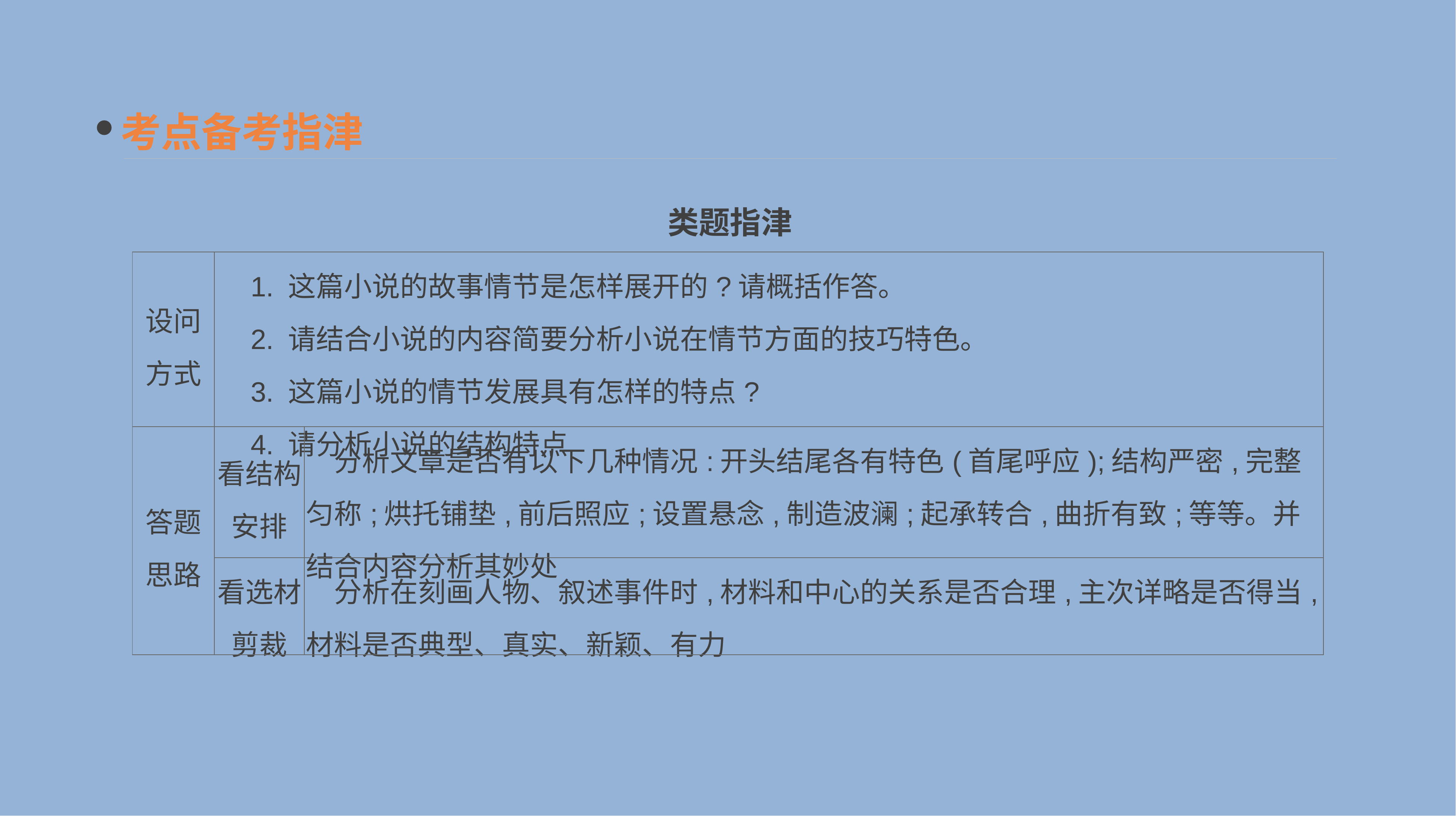

考点备考指津

类题指津
| 设问 方式 | 1. 这篇小说的故事情节是怎样展开的?请概括作答。 　2. 请结合小说的内容简要分析小说在情节方面的技巧特色。 　3. 这篇小说的情节发展具有怎样的特点? 　4. 请分析小说的结构特点 |  |
| --- | --- | --- |
| 答题 思路 | 看结构 安排 | 分析文章是否有以下几种情况:开头结尾各有特色(首尾呼应);结构严密,完整匀称;烘托铺垫,前后照应;设置悬念,制造波澜;起承转合,曲折有致;等等。并结合内容分析其妙处 |
|  | 看选材 剪裁 | 分析在刻画人物、叙述事件时,材料和中心的关系是否合理,主次详略是否得当,材料是否典型、真实、新颖、有力 |